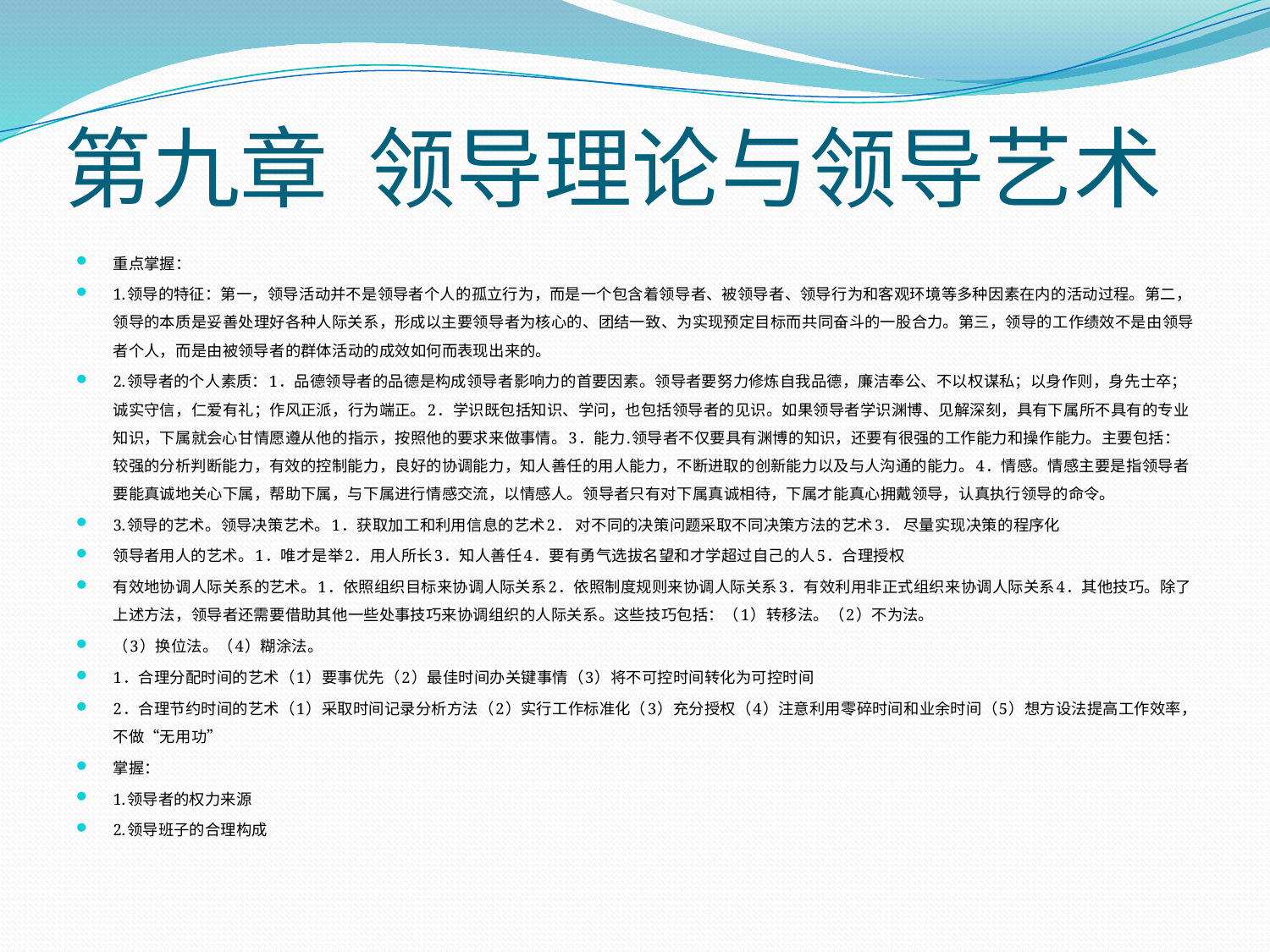

# 第九章  领导理论与领导艺术
重点掌握：
1.领导的特征：第一，领导活动并不是领导者个人的孤立行为，而是一个包含着领导者、被领导者、领导行为和客观环境等多种因素在内的活动过程。第二，领导的本质是妥善处理好各种人际关系，形成以主要领导者为核心的、团结一致、为实现预定目标而共同奋斗的一股合力。第三，领导的工作绩效不是由领导者个人，而是由被领导者的群体活动的成效如何而表现出来的。
2.领导者的个人素质：1．品德领导者的品德是构成领导者影响力的首要因素。领导者要努力修炼自我品德，廉洁奉公、不以权谋私；以身作则，身先士卒；诚实守信，仁爱有礼；作风正派，行为端正。2．学识既包括知识、学问，也包括领导者的见识。如果领导者学识渊博、见解深刻，具有下属所不具有的专业知识，下属就会心甘情愿遵从他的指示，按照他的要求来做事情。3．能力.领导者不仅要具有渊博的知识，还要有很强的工作能力和操作能力。主要包括：较强的分析判断能力，有效的控制能力，良好的协调能力，知人善任的用人能力，不断进取的创新能力以及与人沟通的能力。4．情感。情感主要是指领导者要能真诚地关心下属，帮助下属，与下属进行情感交流，以情感人。领导者只有对下属真诚相待，下属才能真心拥戴领导，认真执行领导的命令。
3.领导的艺术。领导决策艺术。1．获取加工和利用信息的艺术2． 对不同的决策问题采取不同决策方法的艺术3． 尽量实现决策的程序化
领导者用人的艺术。1．唯才是举2．用人所长3．知人善任4．要有勇气选拔名望和才学超过自己的人5．合理授权
有效地协调人际关系的艺术。1．依照组织目标来协调人际关系2．依照制度规则来协调人际关系3．有效利用非正式组织来协调人际关系4．其他技巧。除了上述方法，领导者还需要借助其他一些处事技巧来协调组织的人际关系。这些技巧包括：（1）转移法。（2）不为法。
（3）换位法。（4）糊涂法。
1．合理分配时间的艺术（1）要事优先（2）最佳时间办关键事情（3）将不可控时间转化为可控时间
2．合理节约时间的艺术（1）采取时间记录分析方法（2）实行工作标准化（3）充分授权（4）注意利用零碎时间和业余时间（5）想方设法提高工作效率，不做“无用功”
掌握：
1.领导者的权力来源
2.领导班子的合理构成